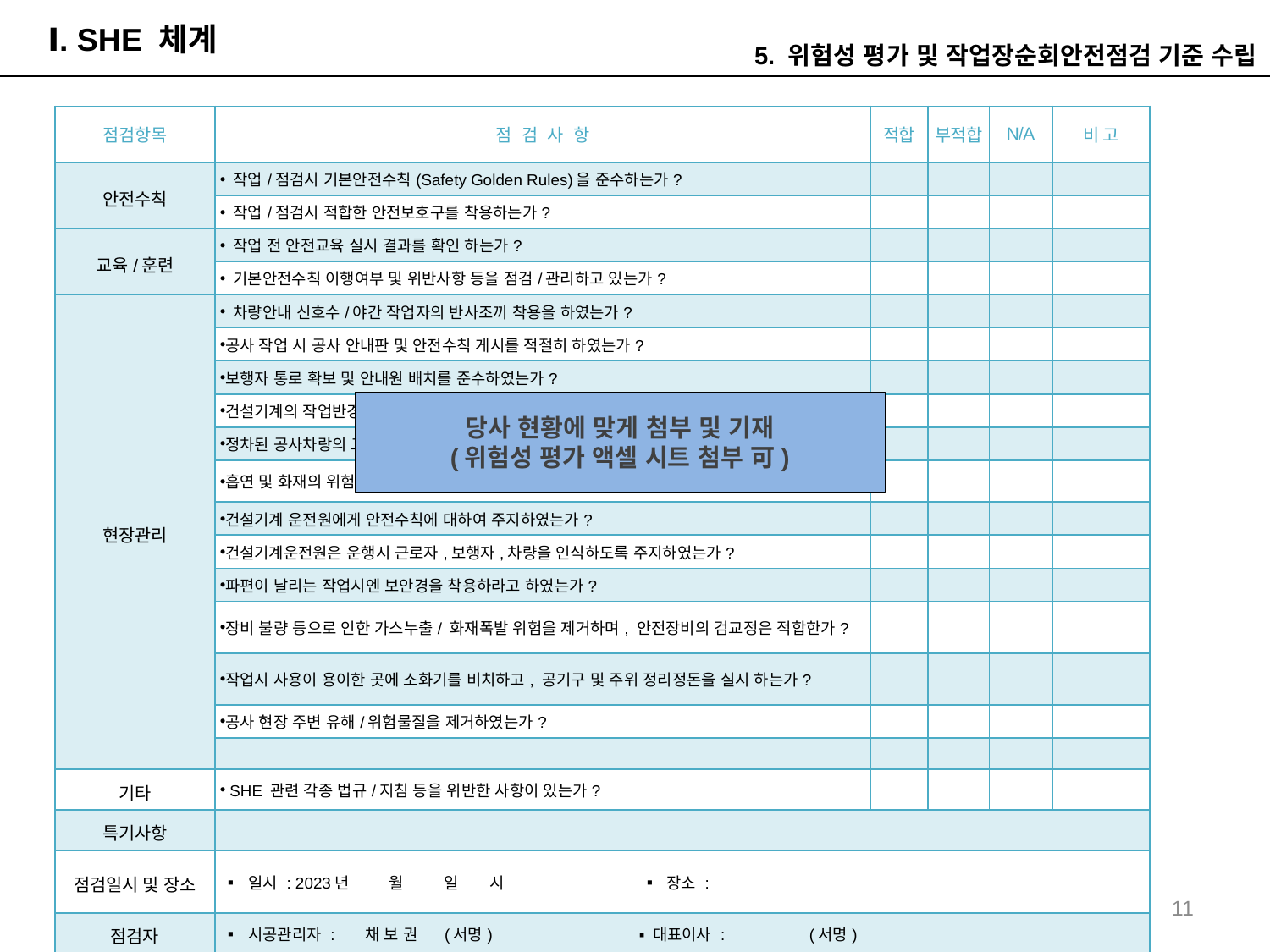

# Ⅰ. SHE 체계
5. 위험성 평가 및 작업장순회안전점검 기준 수립
| 점검항목 | 점 검 사 항 | 적합 | 부적합 | N/A | 비 고 |
| --- | --- | --- | --- | --- | --- |
| 안전수칙 | 작업/점검시 기본안전수칙(Safety Golden Rules)을 준수하는가? |  |  |  |  |
|  | 작업/점검시 적합한 안전보호구를 착용하는가? |  |  |  |  |
| 교육/훈련 | 작업 전 안전교육 실시 결과를 확인 하는가? |  |  |  |  |
|  | 기본안전수칙 이행여부 및 위반사항 등을 점검/관리하고 있는가? |  |  |  |  |
| 현장관리 | 차량안내 신호수/야간 작업자의 반사조끼 착용을 하였는가? |  |  |  |  |
|  | 공사 작업 시 공사 안내판 및 안전수칙 게시를 적절히 하였는가? |  |  |  |  |
|  | 보행자 통로 확보 및 안내원 배치를 준수하였는가? |  |  |  |  |
|  | 건설기계의 작업반경 내 근로자에게 안전수칙에 대하여 주지하였는가? |  |  |  |  |
|  | 정차된 공사차랑의 고임목을 설치하였는가? |  |  |  |  |
|  | 흡연 및 화재의 위험 행위에 대한 위험성을 근로자에게 주지하였는가? |  |  |  |  |
|  | 건설기계 운전원에게 안전수칙에 대하여 주지하였는가? |  |  |  |  |
|  | 건설기계운전원은 운행시 근로자,보행자,차량을 인식하도록 주지하였는가? |  |  |  |  |
|  | 파편이 날리는 작업시엔 보안경을 착용하라고 하였는가? |  |  |  |  |
|  | 장비 불량 등으로 인한 가스누출/ 화재폭발 위험을 제거하며, 안전장비의 검교정은 적합한가? |  |  |  |  |
|  | 작업시 사용이 용이한 곳에 소화기를 비치하고, 공기구 및 주위 정리정돈을 실시 하는가? |  |  |  |  |
|  | 공사 현장 주변 유해/위험물질을 제거하였는가? |  |  |  |  |
|  |  |  |  |  |  |
| 기타 | SHE 관련 각종 법규/지침 등을 위반한 사항이 있는가? |  |  |  |  |
| 특기사항 |  |  |  |  |  |
| 점검일시 및 장소 | ▪ 일시 : 2023년 월 일 시 ▪ 장소 : |  |  |  |  |
| 점검자 | ▪ 시공관리자 : 채 보 권 (서명) ▪ 대표이사 : (서명) |  |  |  |  |
당사 현황에 맞게 첨부 및 기재
(위험성 평가 액셀 시트 첨부 可)
11